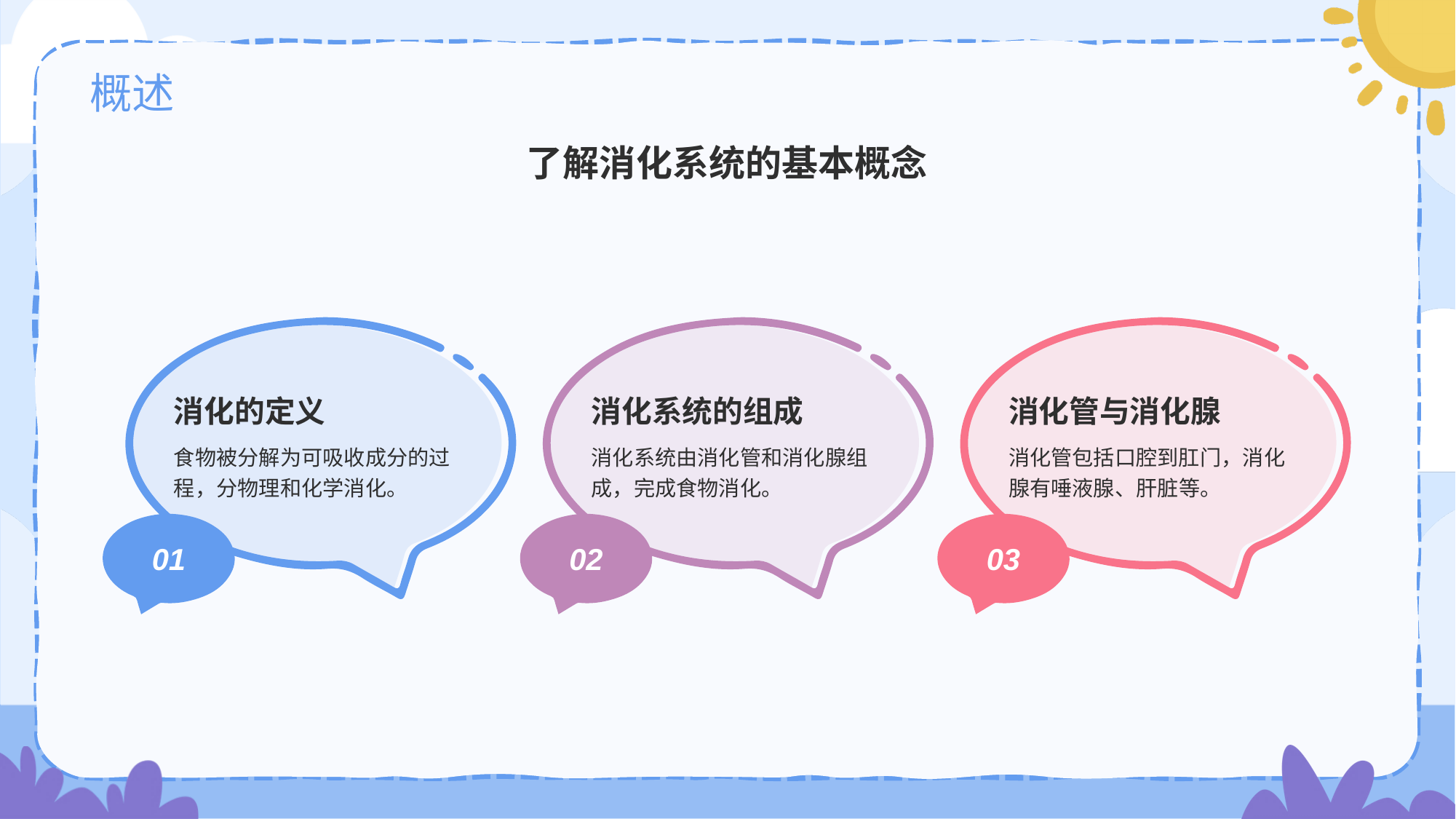

# 概述
了解消化系统的基本概念

消化的定义
食物被分解为可吸收成分的过程，分物理和化学消化。
01

消化系统的组成
消化系统由消化管和消化腺组成，完成食物消化。
02

消化管与消化腺
消化管包括口腔到肛门，消化腺有唾液腺、肝脏等。
03